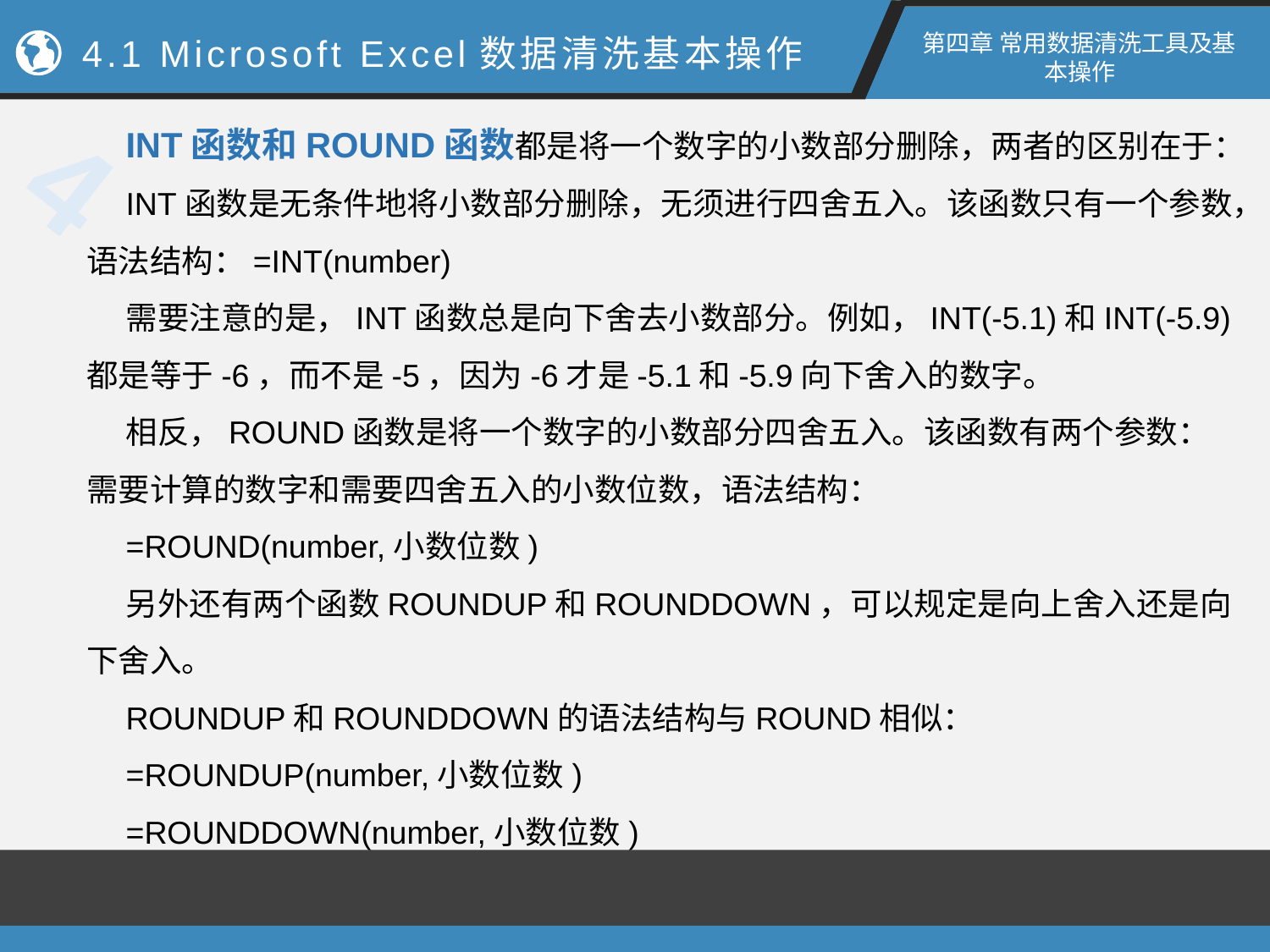

第四章 常用数据清洗工具及基本操作
4.1 Microsoft Excel数据清洗基本操作

4
INT函数和ROUND函数都是将一个数字的小数部分删除，两者的区别在于：
INT函数是无条件地将小数部分删除，无须进行四舍五入。该函数只有一个参数，语法结构：=INT(number)
需要注意的是，INT函数总是向下舍去小数部分。例如，INT(-5.1)和INT(-5.9)都是等于-6，而不是-5，因为-6才是-5.1和-5.9向下舍入的数字。
相反，ROUND函数是将一个数字的小数部分四舍五入。该函数有两个参数：需要计算的数字和需要四舍五入的小数位数，语法结构：
=ROUND(number,小数位数)
另外还有两个函数ROUNDUP和ROUNDDOWN，可以规定是向上舍入还是向下舍入。
ROUNDUP和ROUNDDOWN的语法结构与ROUND相似：
=ROUNDUP(number,小数位数)
=ROUNDDOWN(number,小数位数)

18
18
18